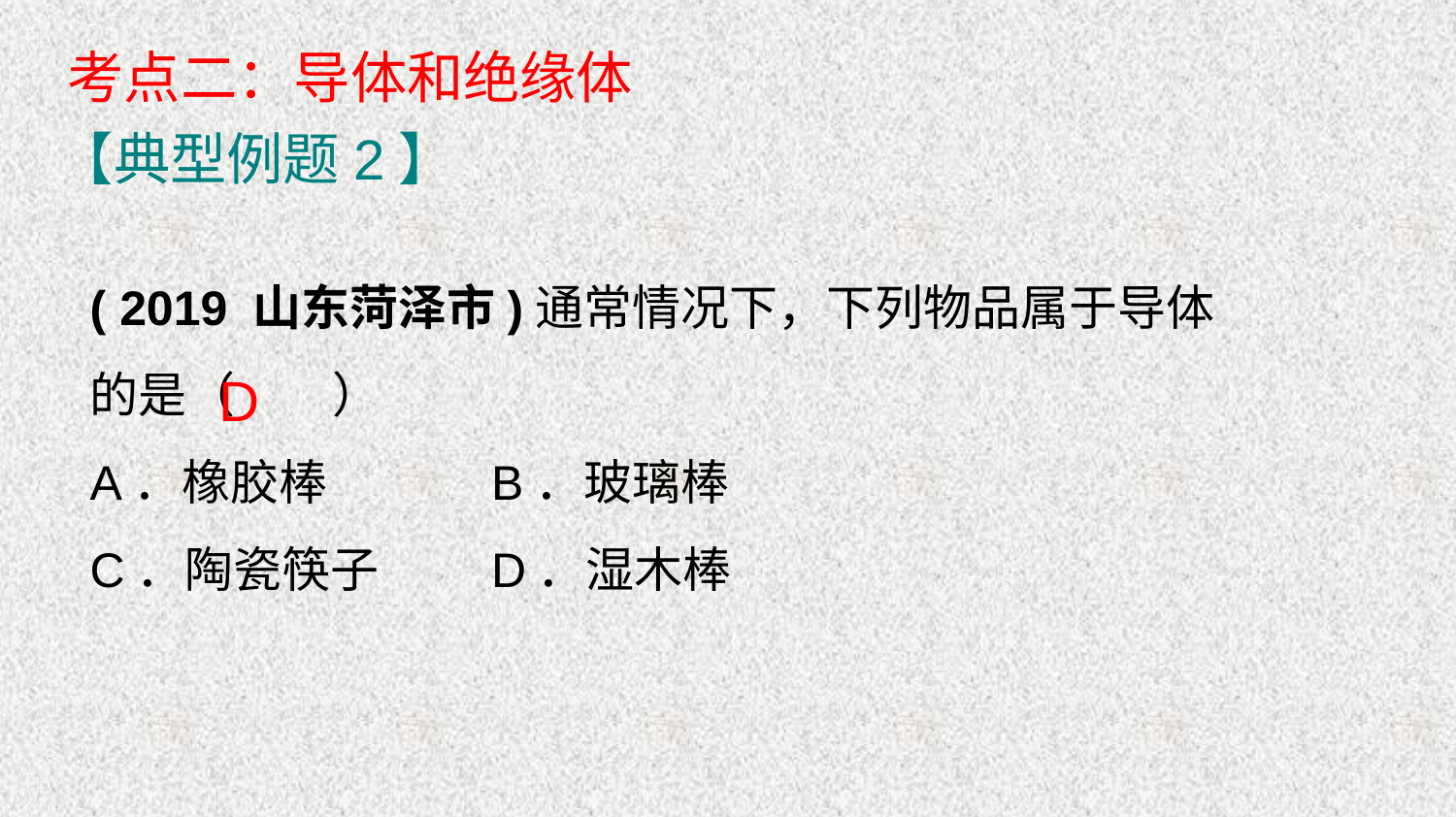

考点二：导体和绝缘体
【典型例题2】
( 2019 山东菏泽市)通常情况下，下列物品属于导体的是（　　）
A．橡胶棒	         B．玻璃棒
C．陶瓷筷子	         D．湿木棒
D